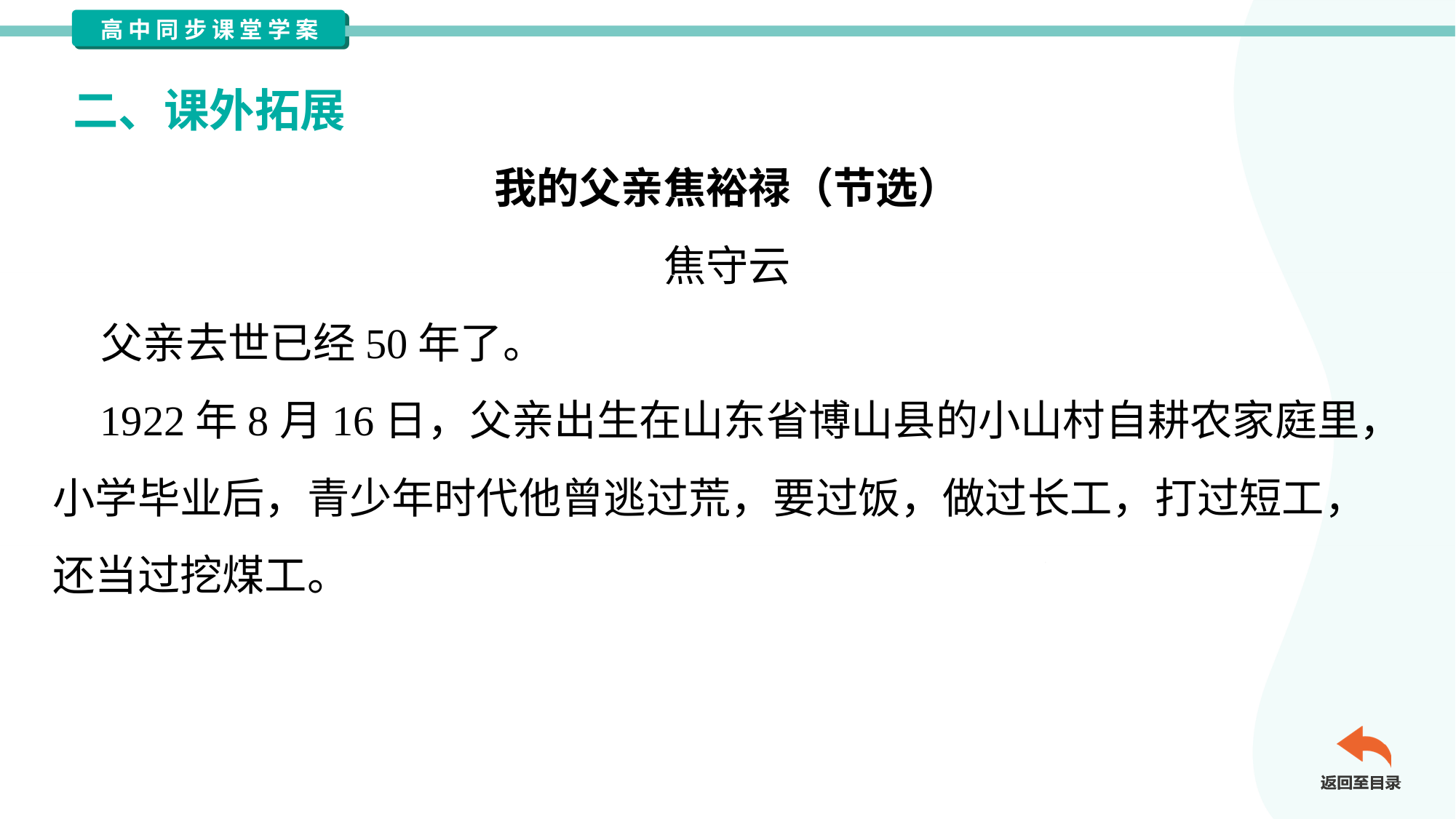

二、课外拓展
我的父亲焦裕禄（节选）
焦守云
    父亲去世已经50年了。
    1922年8月16日，父亲出生在山东省博山县的小山村自耕农家庭里，
小学毕业后，青少年时代他曾逃过荒，要过饭，做过长工，打过短工，
还当过挖煤工。